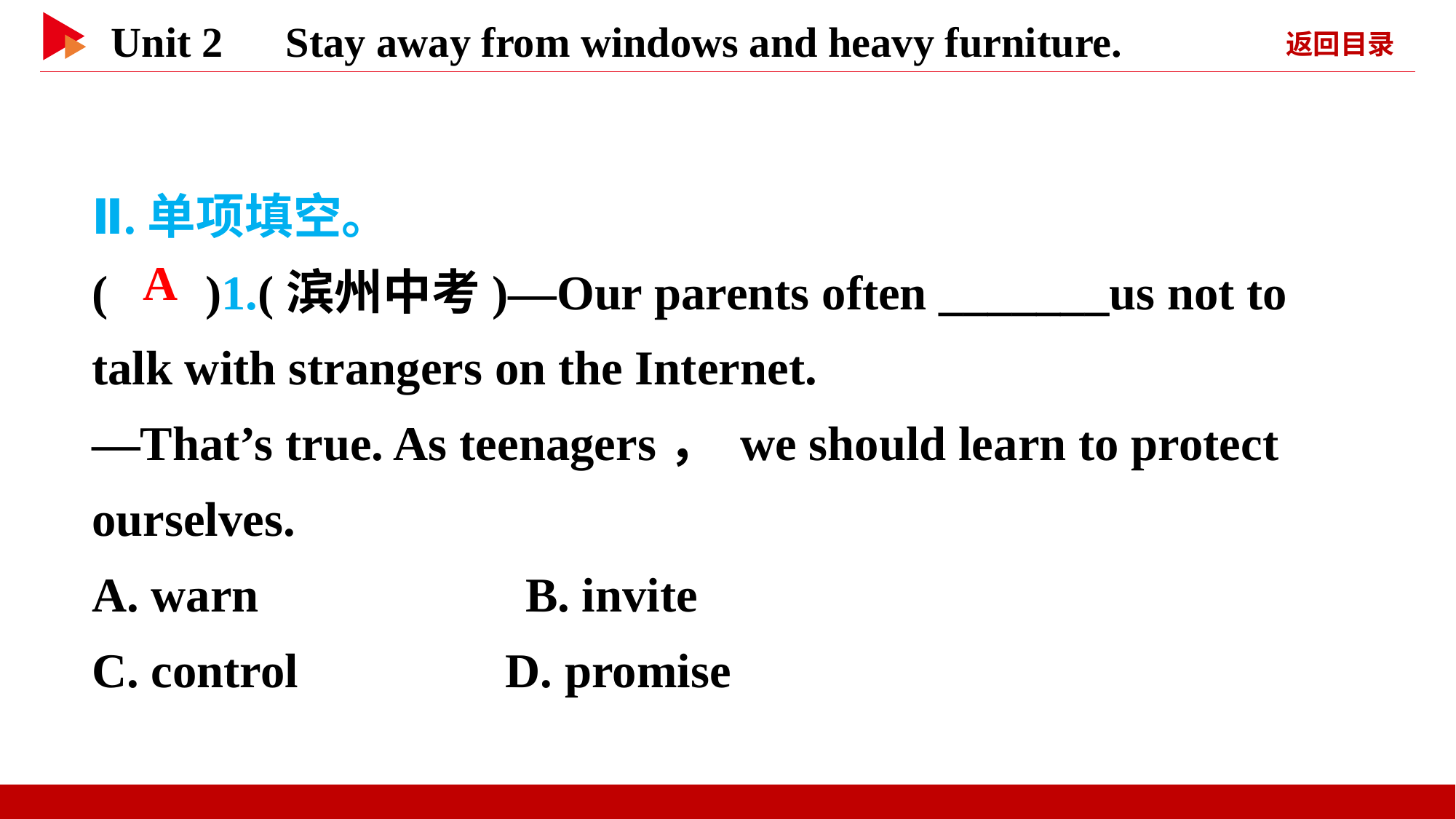

Ⅱ.单项填空。
(        )1.(滨州中考)—Our parents often _______us not to talk with strangers on the Internet.
—That’s true. As teenagers， we should learn to protect ourselves.
A. warn　　　　　B. invite
C. control                 D. promise
   A